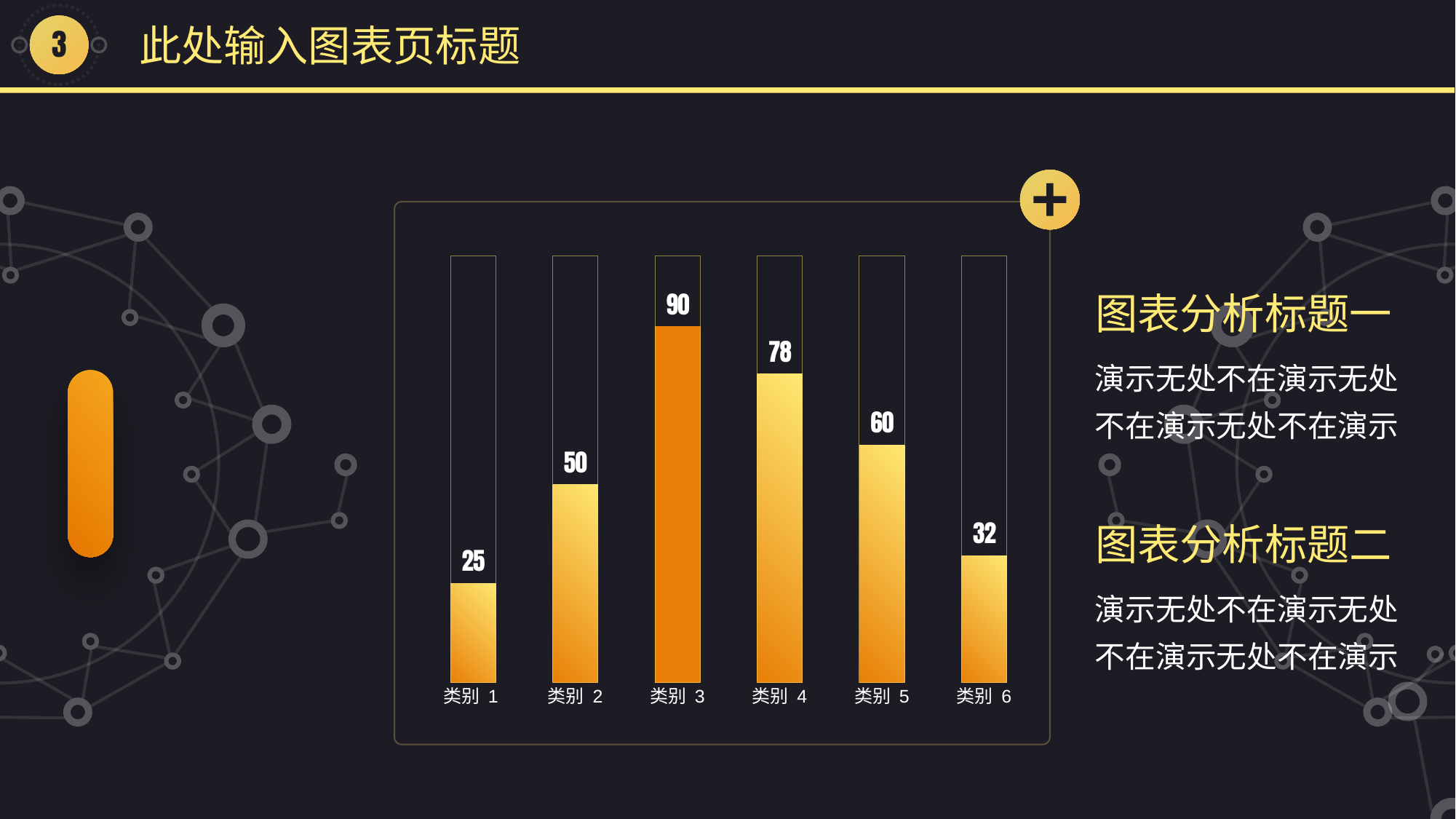

3

此处输入图表页标题

### Chart

| Category | 主要数据 | 背景填充 |
|---|---|---|
| 类别 1  | 25.0 | 108.0 |
| 类别 2 | 50.0 | 108.0 |
| 类别 3 | 90.0 | 108.0 |
| 类别 4 | 78.0 | 108.0 |
| 类别 5 | 60.0 | 108.0 |
| 类别 6 | 32.0 | 108.0 |
图表分析标题一
演示无处不在演示无处不在演示无处不在演示

图表分析标题二
演示无处不在演示无处不在演示无处不在演示